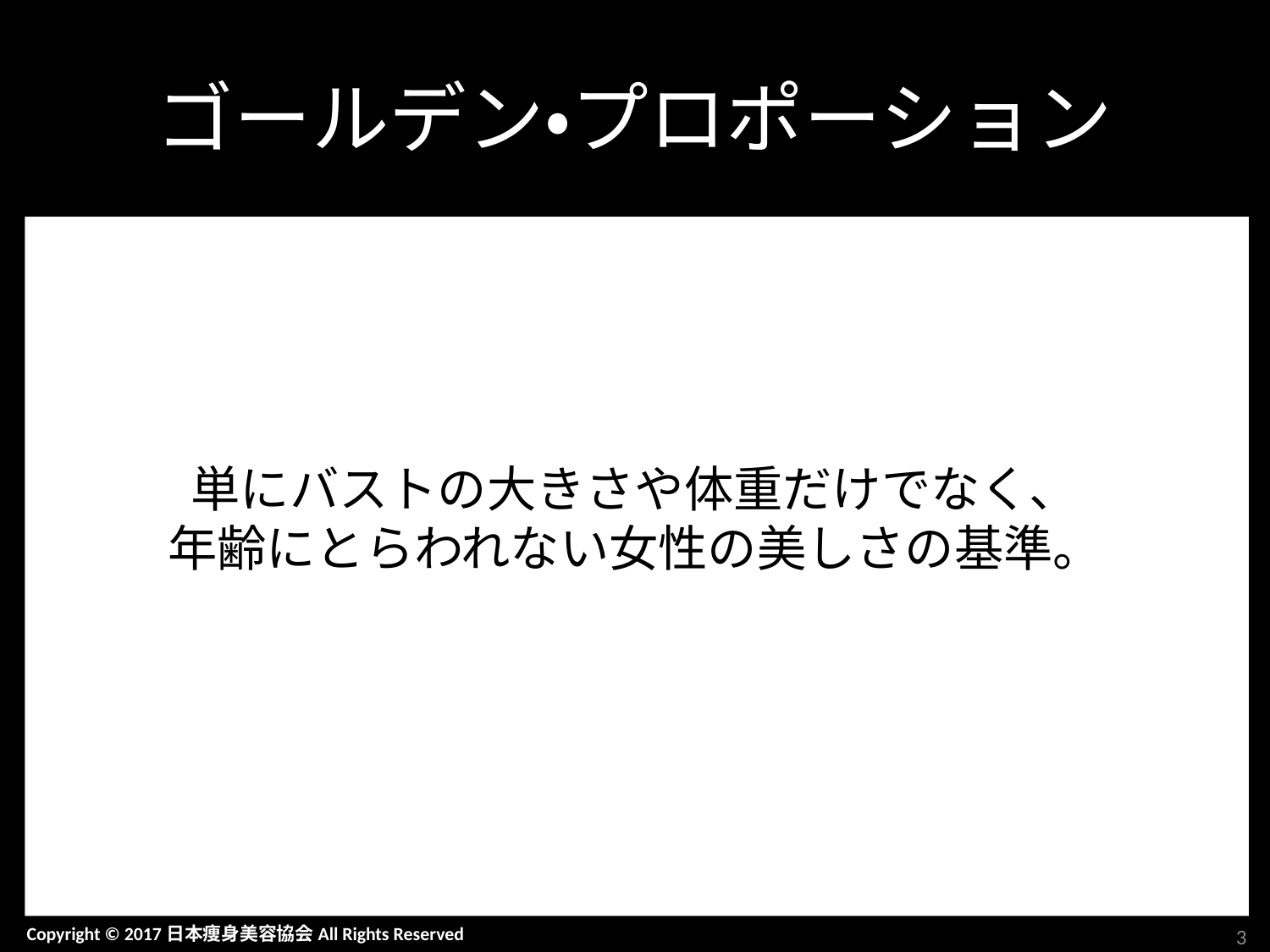

ゴールデン・プロポーション

単にバストの大きさや体重だけでなく、
年齢にとらわれない女性の美しさの基準。